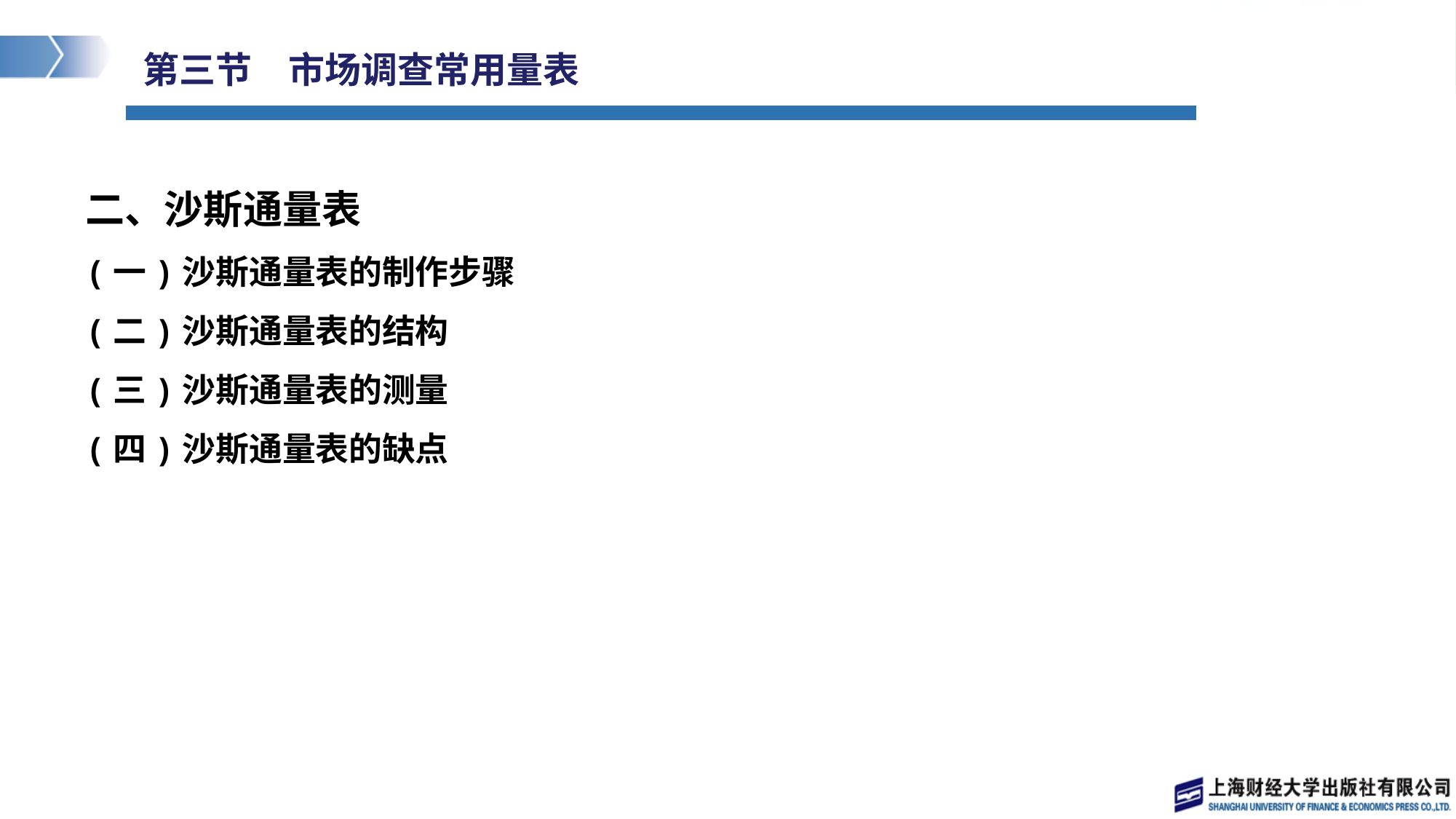

# 第三节　市场调查常用量表
二、沙斯通量表
(一)沙斯通量表的制作步骤
(二)沙斯通量表的结构
(三)沙斯通量表的测量
(四)沙斯通量表的缺点